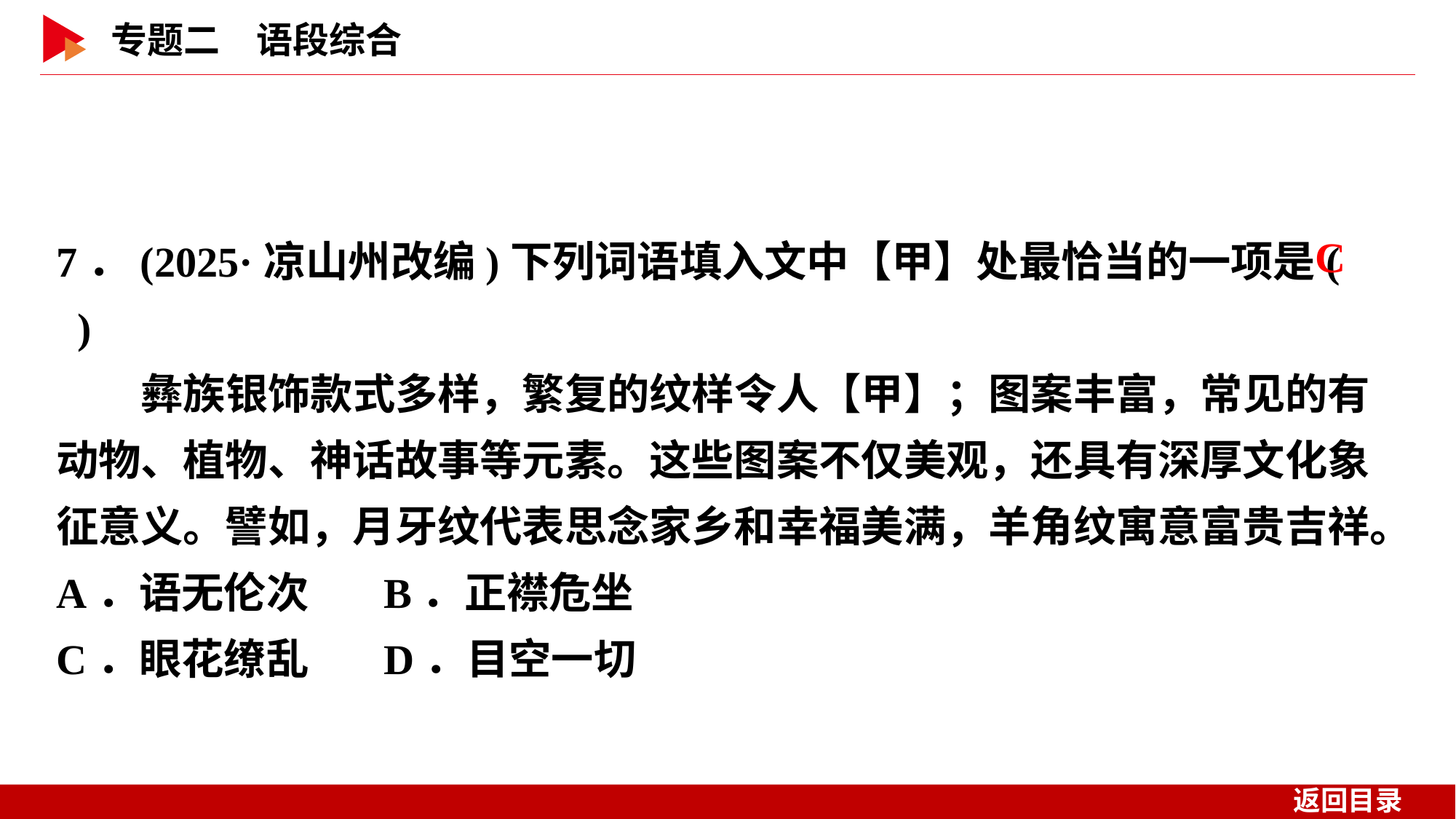

7．(2025·凉山州改编)下列词语填入文中【甲】处最恰当的一项是(        )
　　彝族银饰款式多样，繁复的纹样令人【甲】；图案丰富，常见的有动物、植物、神话故事等元素。这些图案不仅美观，还具有深厚文化象征意义。譬如，月牙纹代表思念家乡和幸福美满，羊角纹寓意富贵吉祥。
A．语无伦次	B．正襟危坐
C．眼花缭乱	D．目空一切
   C